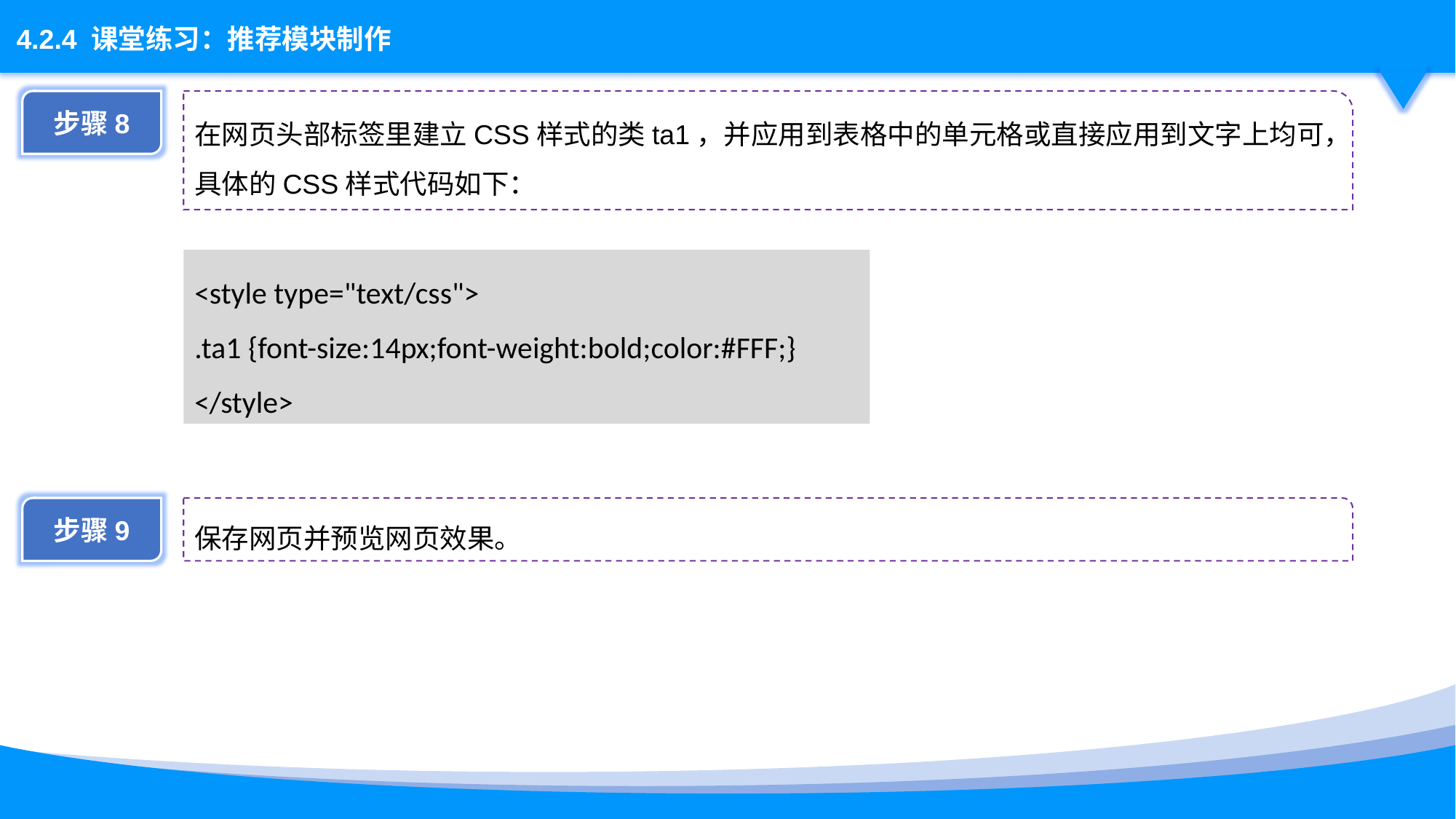

步骤8
在网页头部标签里建立CSS样式的类ta1，并应用到表格中的单元格或直接应用到文字上均可，具体的CSS样式代码如下：
<style type="text/css">
.ta1 {font-size:14px;font-weight:bold;color:#FFF;}
</style>
步骤9
保存网页并预览网页效果。